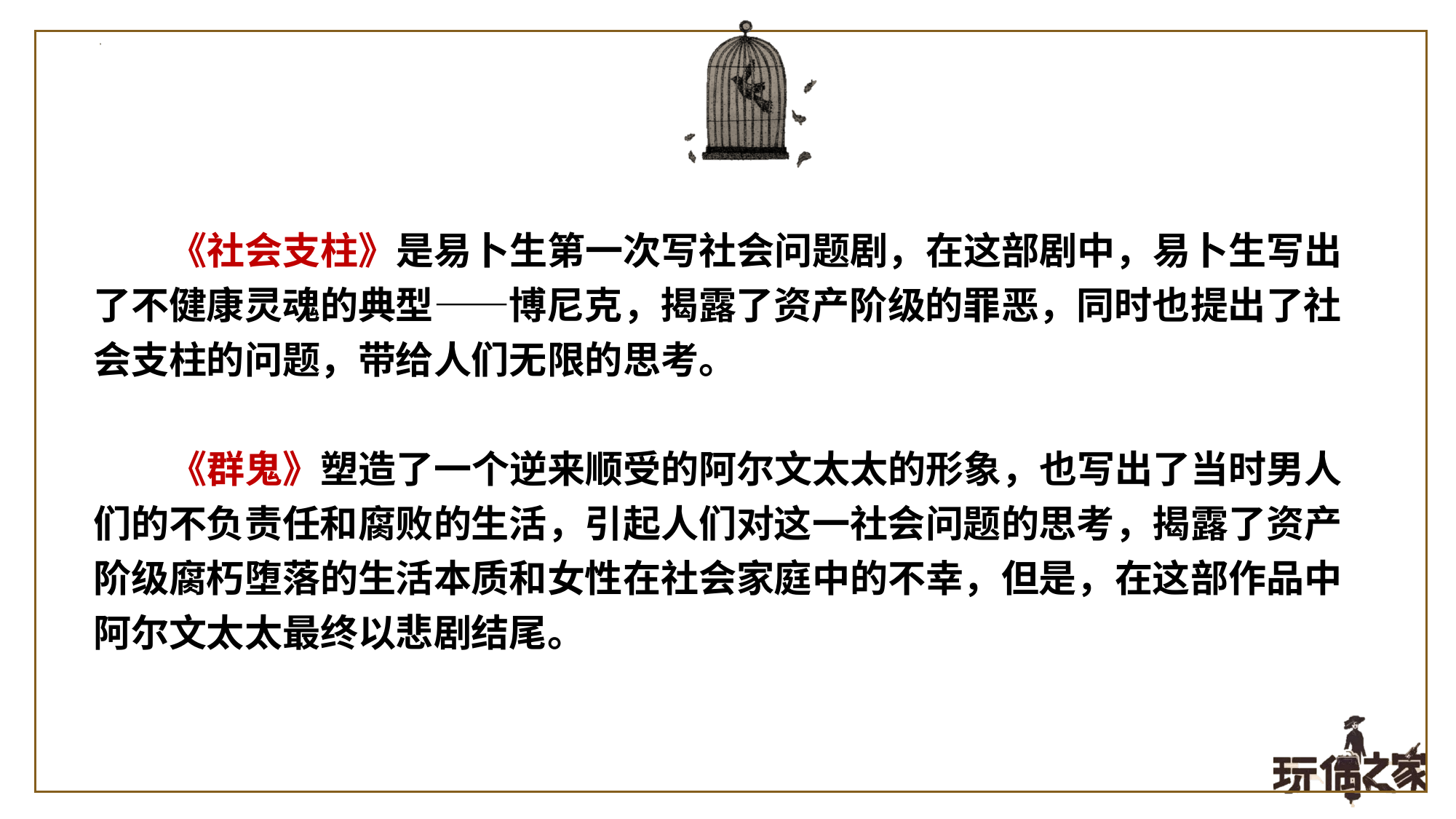

《社会支柱》是易卜生第一次写社会问题剧，在这部剧中，易卜生写出了不健康灵魂的典型——博尼克，揭露了资产阶级的罪恶，同时也提出了社会支柱的问题，带给人们无限的思考。

《群鬼》塑造了一个逆来顺受的阿尔文太太的形象，也写出了当时男人们的不负责任和腐败的生活，引起人们对这一社会问题的思考，揭露了资产阶级腐朽堕落的生活本质和女性在社会家庭中的不幸，但是，在这部作品中阿尔文太太最终以悲剧结尾。